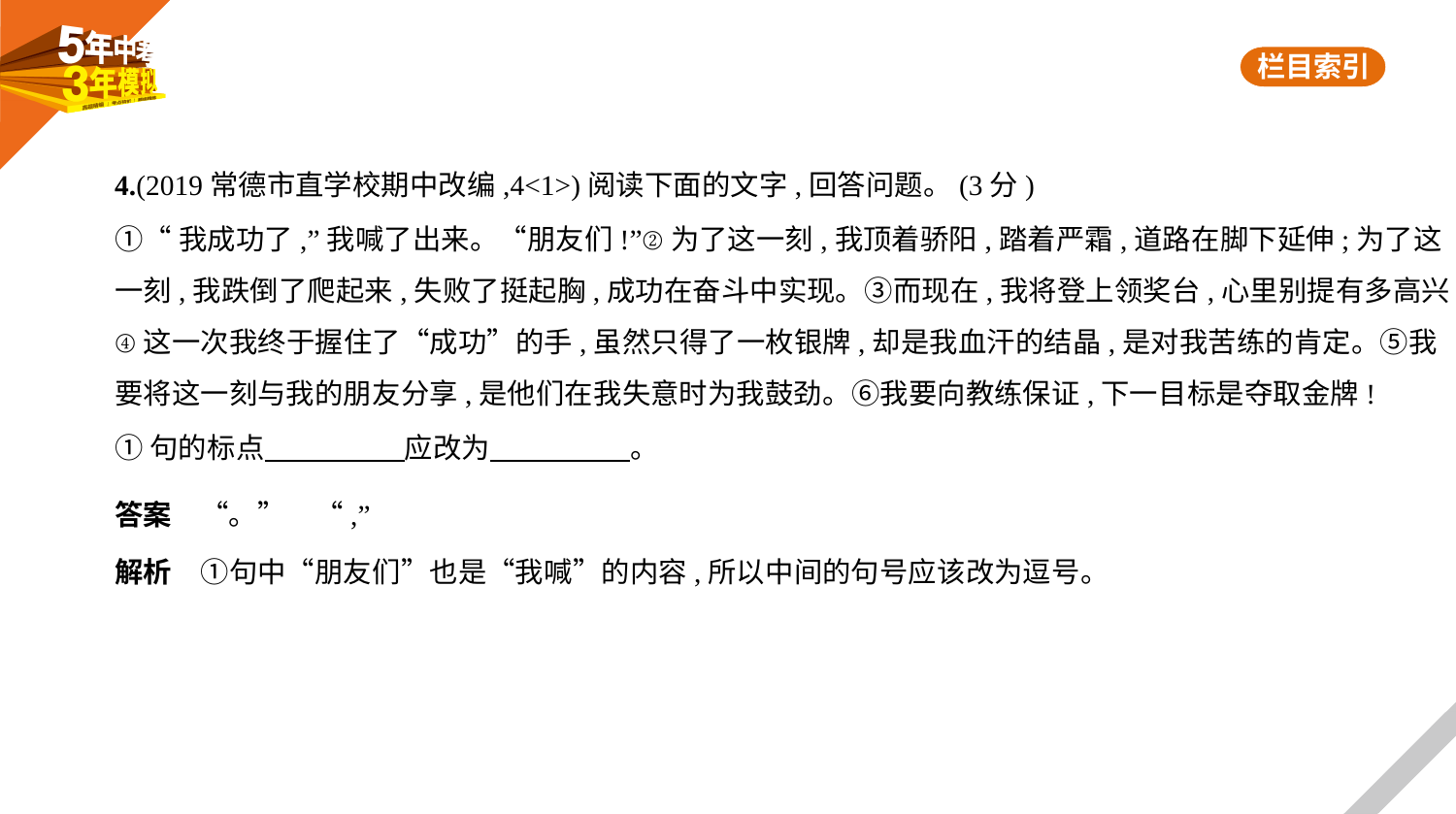

4.(2019常德市直学校期中改编,4<1>)阅读下面的文字,回答问题。(3分)
①“我成功了,”我喊了出来。“朋友们!”②为了这一刻,我顶着骄阳,踏着严霜,道路在脚下延伸;为了这
一刻,我跌倒了爬起来,失败了挺起胸,成功在奋斗中实现。③而现在,我将登上领奖台,心里别提有多高兴!
④这一次我终于握住了“成功”的手,虽然只得了一枚银牌,却是我血汗的结晶,是对我苦练的肯定。⑤我
要将这一刻与我的朋友分享,是他们在我失意时为我鼓劲。⑥我要向教练保证,下一目标是夺取金牌!
①句的标点　　　　    应改为　　　　    。
答案　“。”　“,”
解析　①句中“朋友们”也是“我喊”的内容,所以中间的句号应该改为逗号。